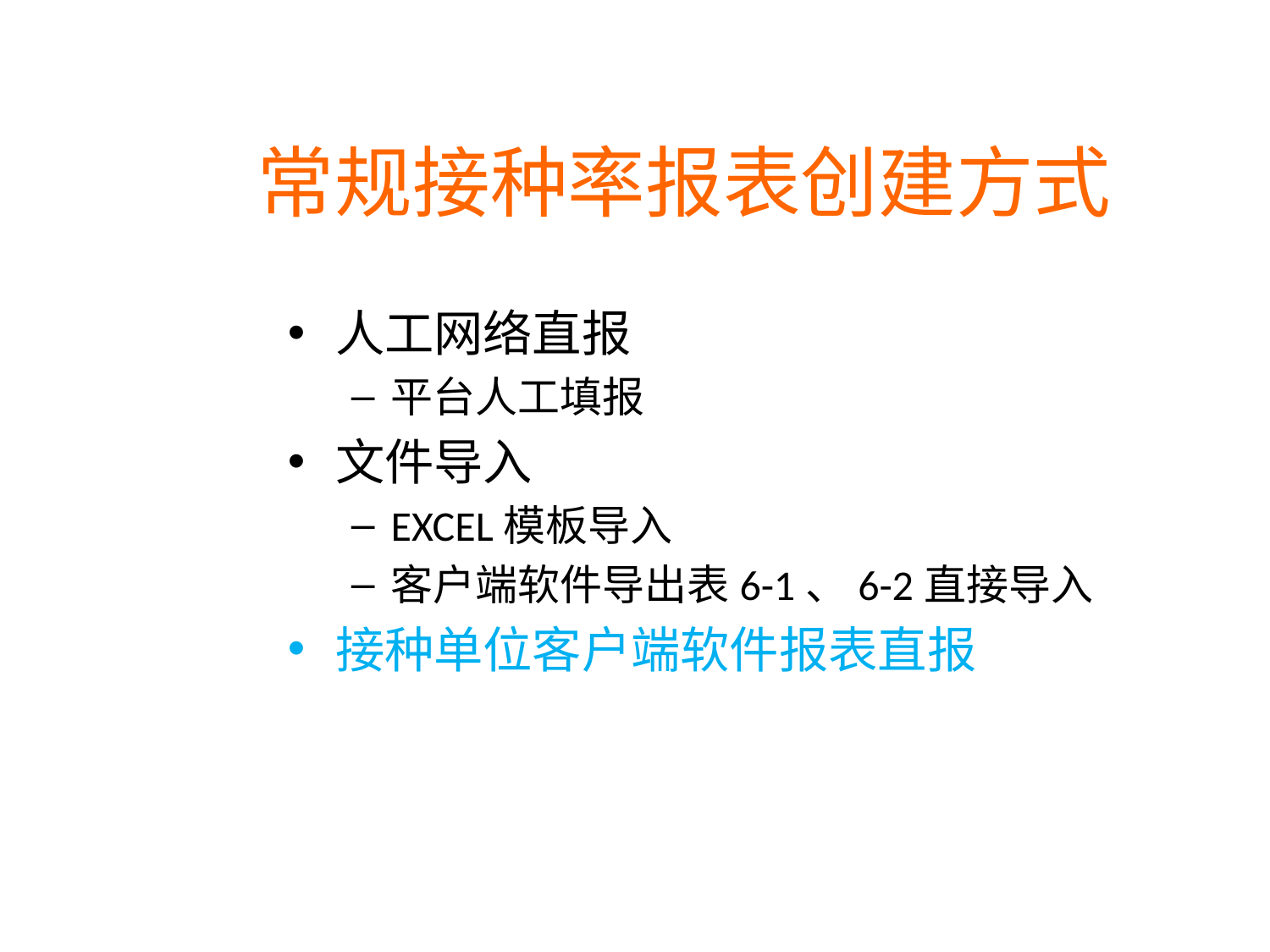

# 常规接种率报表创建方式
人工网络直报
平台人工填报
文件导入
EXCEL模板导入
客户端软件导出表6-1、6-2直接导入
接种单位客户端软件报表直报